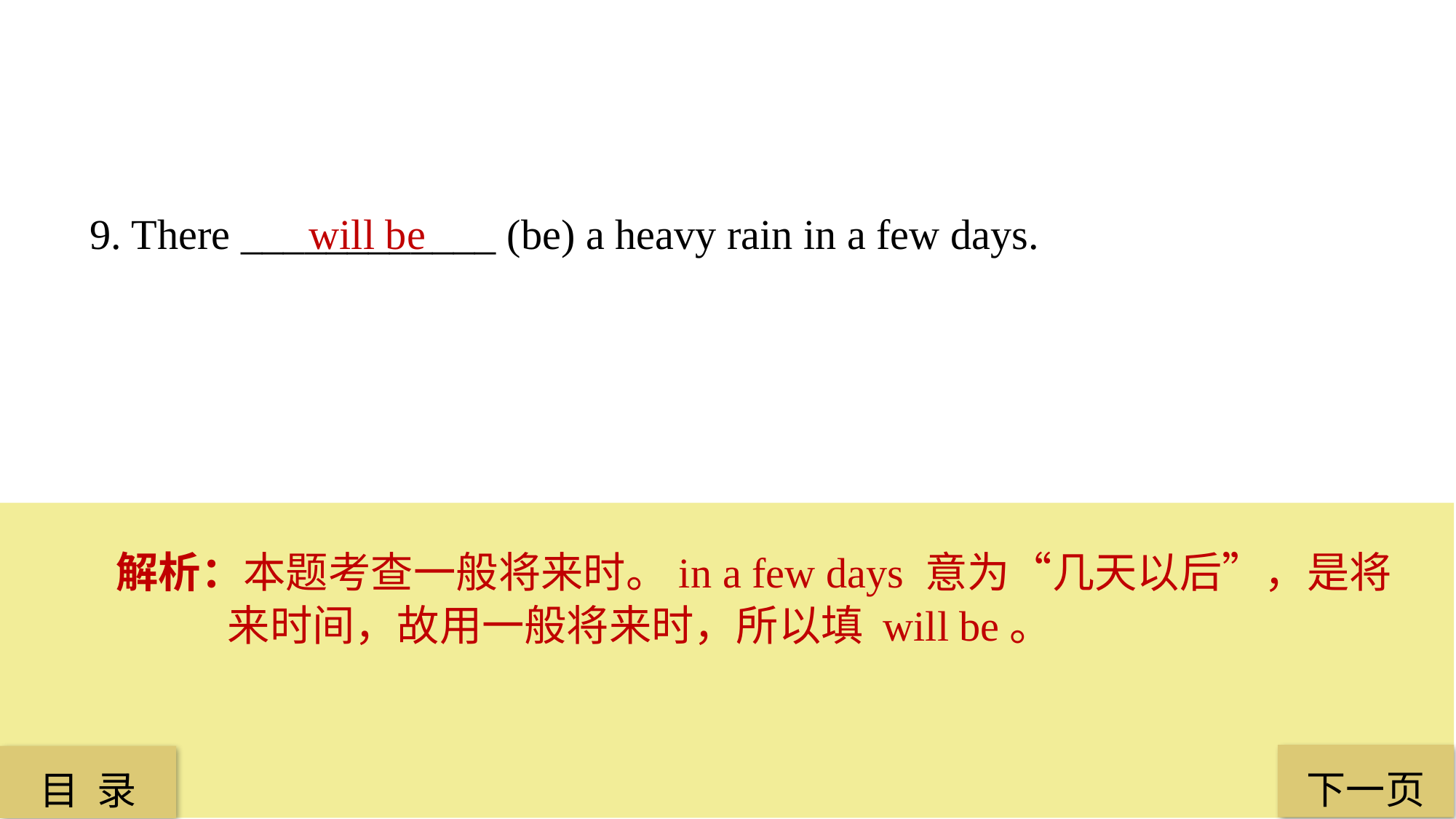

9. There ____________ (be) a heavy rain in a few days.
 will be
解析：本题考查一般将来时。in a few days 意为“几天以后”，是将来时间，故用一般将来时，所以填 will be。